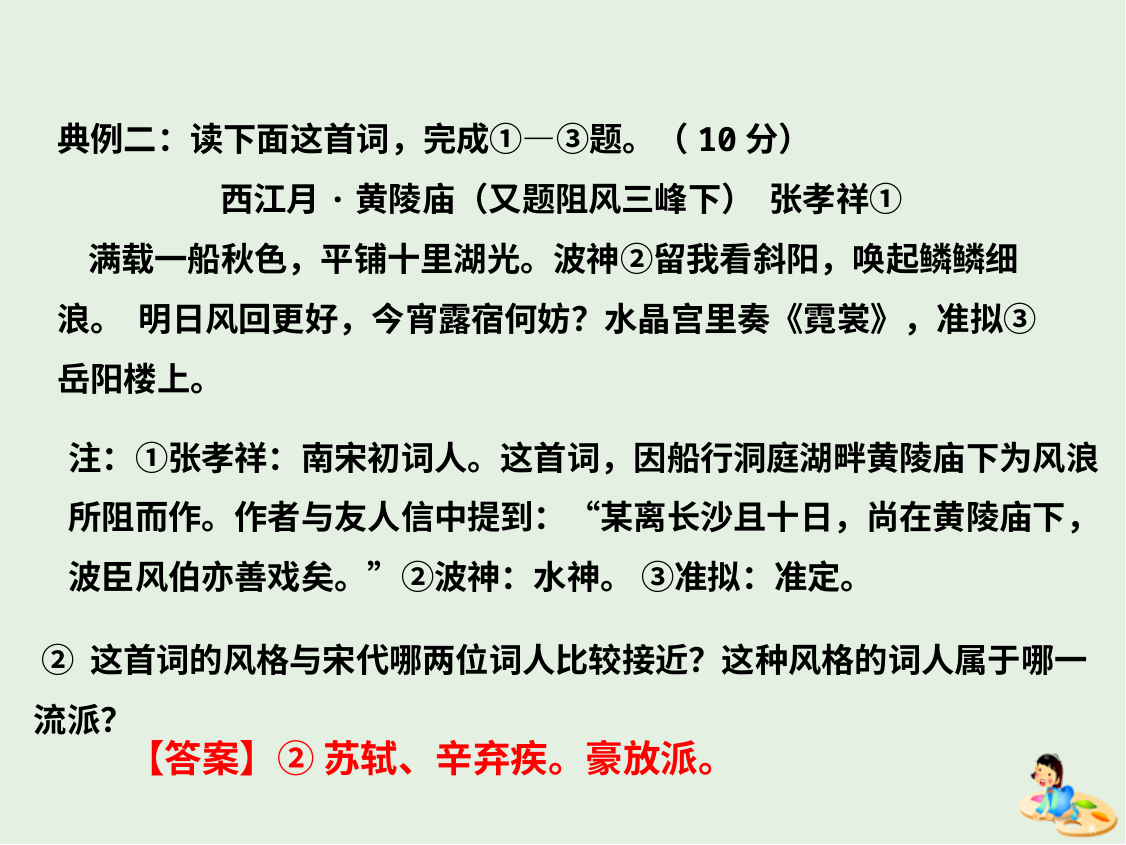

典例二：读下面这首词，完成①—③题。（10分）
西江月·黄陵庙（又题阻风三峰下）  张孝祥①
   满载一船秋色，平铺十里湖光。波神②留我看斜阳，唤起鳞鳞细浪。  明日风回更好，今宵露宿何妨？水晶宫里奏《霓裳》，准拟③岳阳楼上。
注：①张孝祥：南宋初词人。这首词，因船行洞庭湖畔黄陵庙下为风浪所阻而作。作者与友人信中提到：“某离长沙且十日，尚在黄陵庙下，波臣风伯亦善戏矣。”②波神：水神。 ③准拟：准定。
 ② 这首词的风格与宋代哪两位词人比较接近？这种风格的词人属于哪一流派？
【答案】② 苏轼、辛弃疾。豪放派。